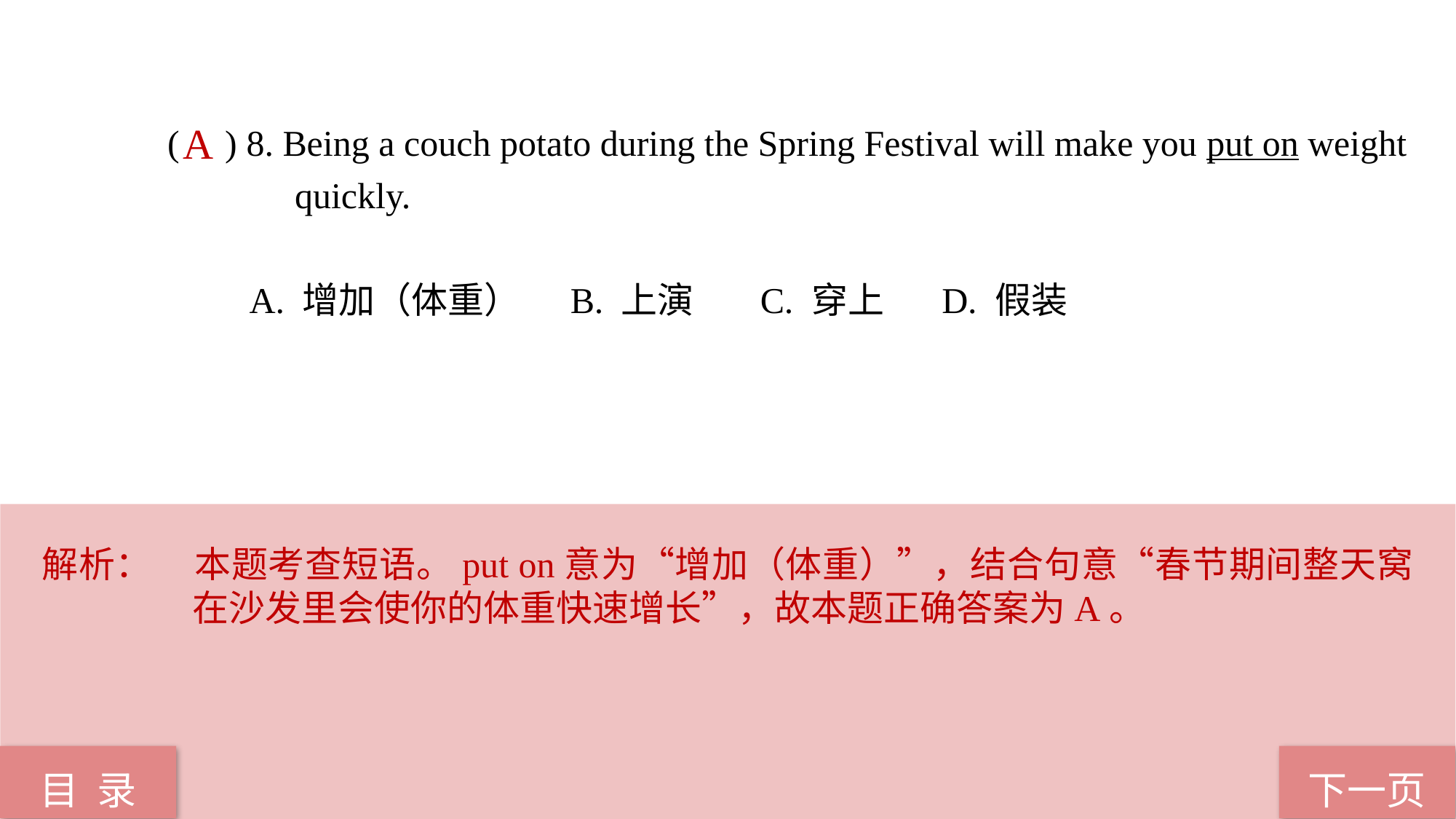

(     ) 8. Being a couch potato during the Spring Festival will make you put on weight
              quickly.

         A. 增加（体重）     B. 上演       C. 穿上      D. 假装
A
解析：	本题考查短语。put on意为“增加（体重）”，结合句意“春节期间整天窝在沙发里会使你的体重快速增长”，故本题正确答案为A。